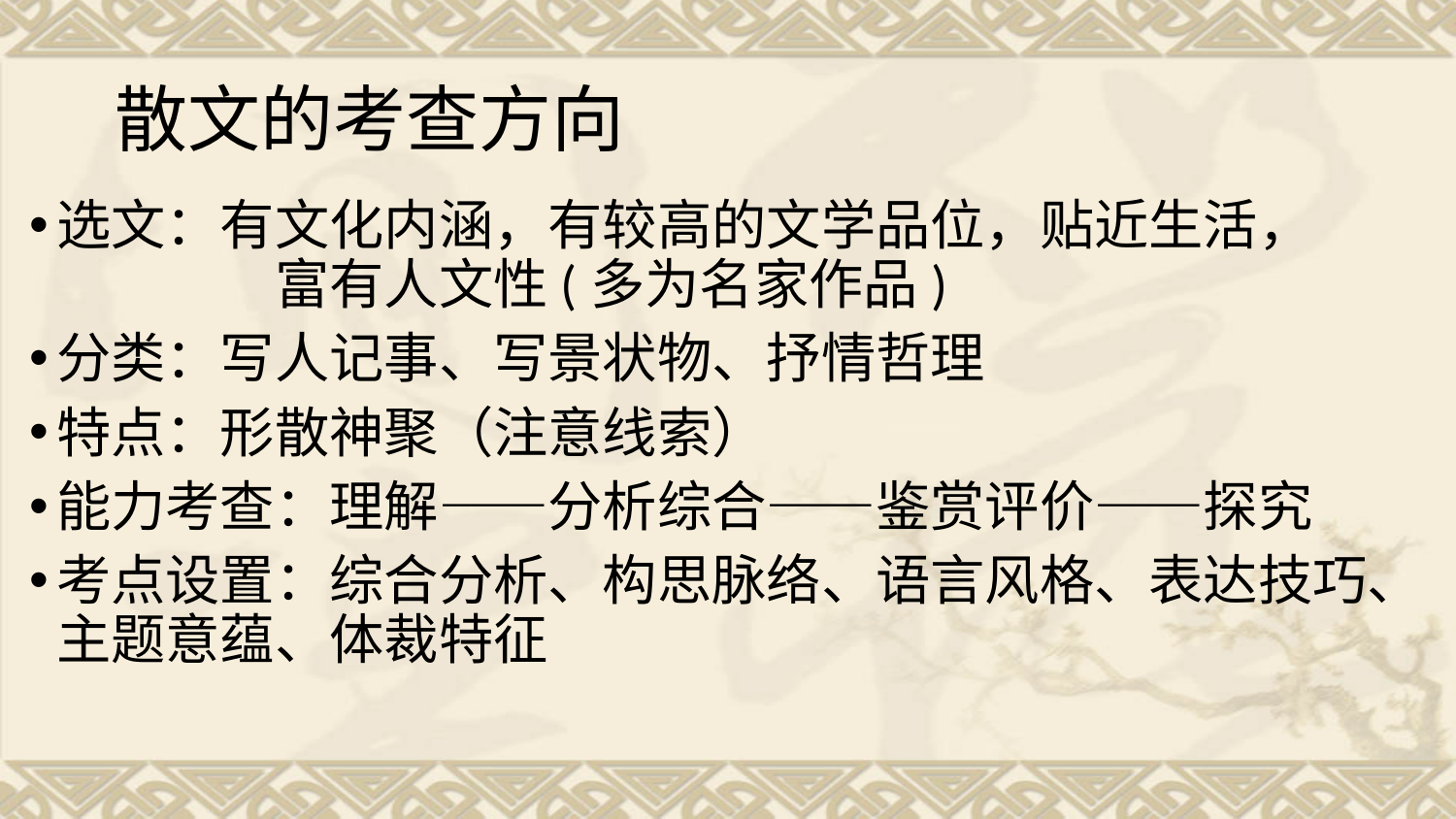

# 散文的考查方向
选文：有文化内涵，有较高的文学品位，贴近生活，　　　　　富有人文性(多为名家作品)
分类：写人记事、写景状物、抒情哲理
特点：形散神聚（注意线索）
能力考查：理解——分析综合——鉴赏评价——探究
考点设置：综合分析、构思脉络、语言风格、表达技巧、主题意蕴、体裁特征